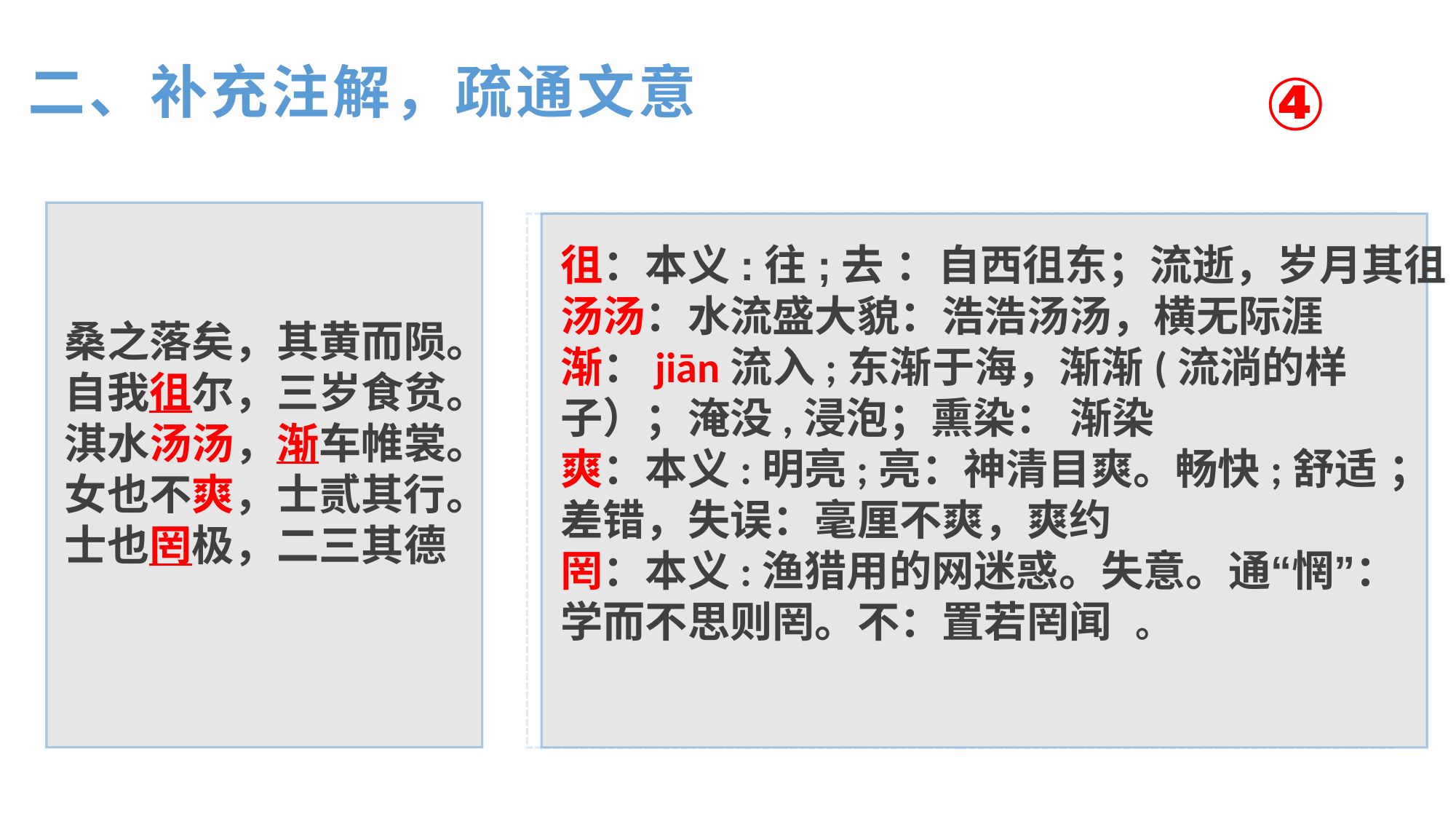

④
二、补充注解，疏通文意

徂：本义:往;去 ：自西徂东；流逝，岁月其徂
汤汤：水流盛大貌：浩浩汤汤，横无际涯
渐：jiān流入;东渐于海，渐渐(流淌的样
子）；淹没,浸泡；熏染： 渐染
爽：本义:明亮;亮：神清目爽。畅快;舒适 ；
差错，失误：毫厘不爽，爽约
罔：本义:渔猎用的网迷惑。失意。通“惘”：
学而不思则罔。不：置若罔闻  。
桑之落矣，其黄而陨。
自我徂尔，三岁食贫。
淇水汤汤，渐车帷裳。
女也不爽，士贰其行。
士也罔极，二三其德